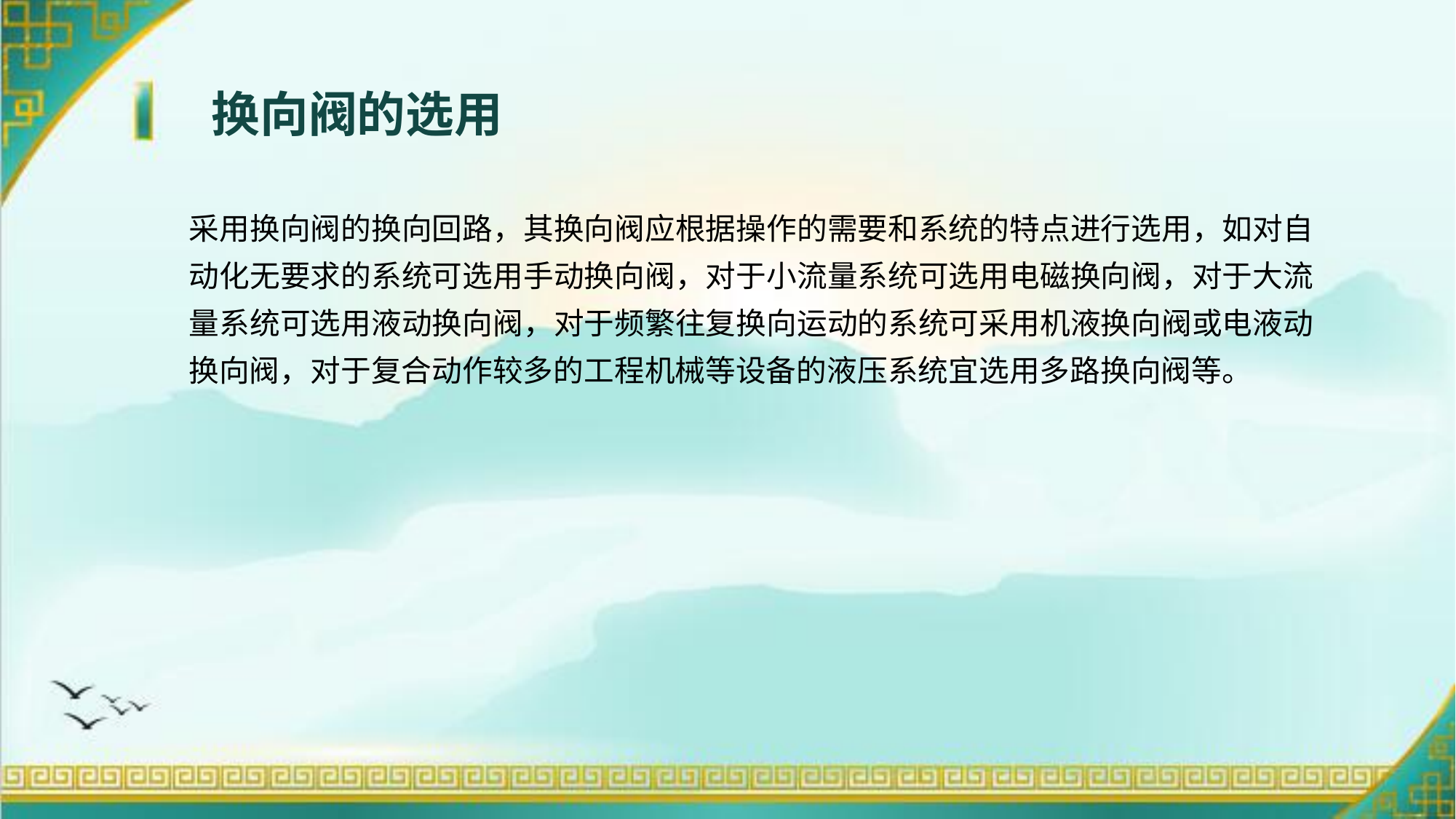

# 换向阀的选用
采用换向阀的换向回路，其换向阀应根据操作的需要和系统的特点进行选用，如对自动化无要求的系统可选用手动换向阀，对于小流量系统可选用电磁换向阀，对于大流量系统可选用液动换向阀，对于频繁往复换向运动的系统可采用机液换向阀或电液动换向阀，对于复合动作较多的工程机械等设备的液压系统宜选用多路换向阀等。